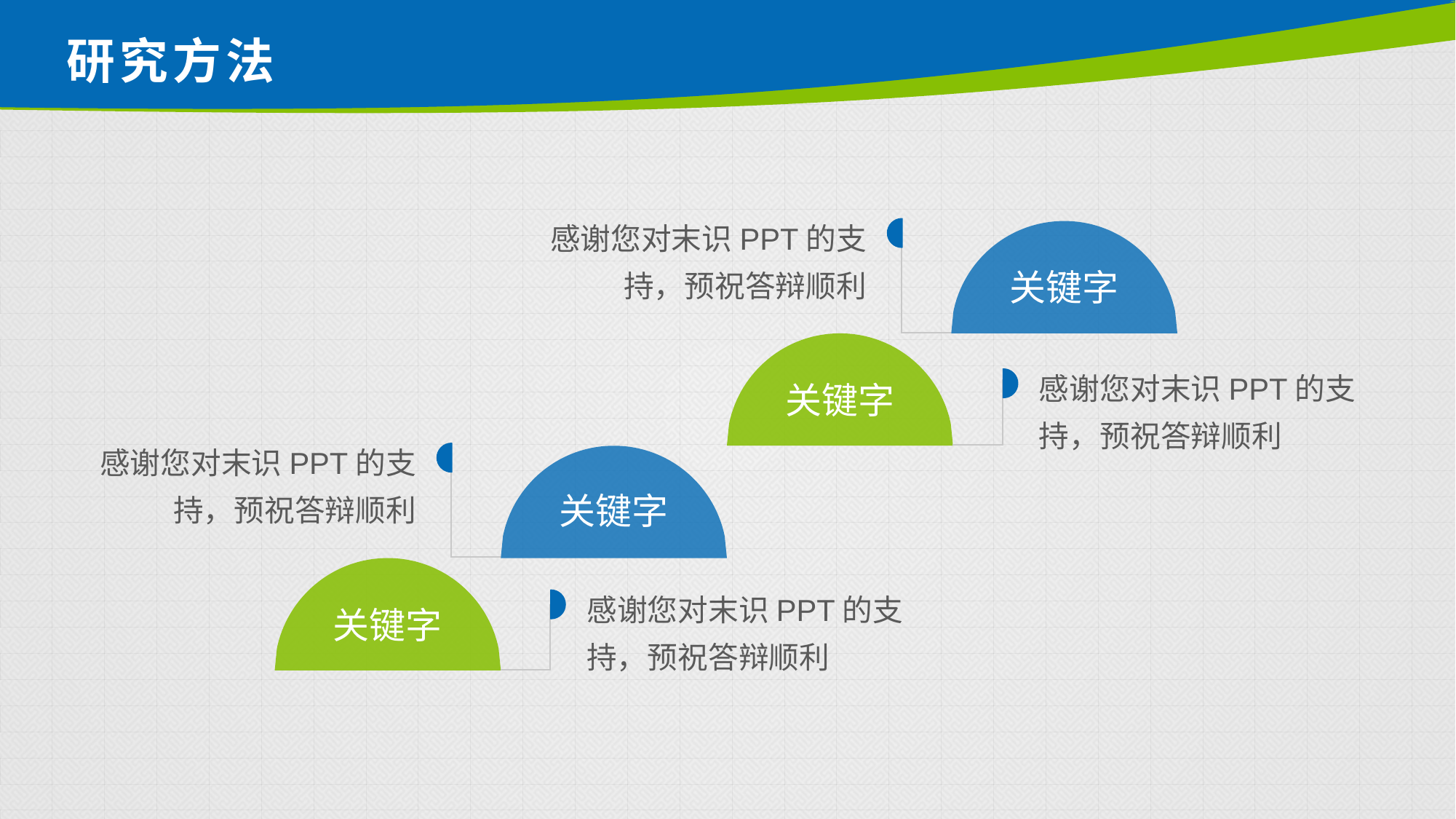

# 研究方法
感谢您对末识PPT的支持，预祝答辩顺利

关键字

感谢您对末识PPT的支持，预祝答辩顺利

关键字
感谢您对末识PPT的支持，预祝答辩顺利

关键字

感谢您对末识PPT的支持，预祝答辩顺利

关键字